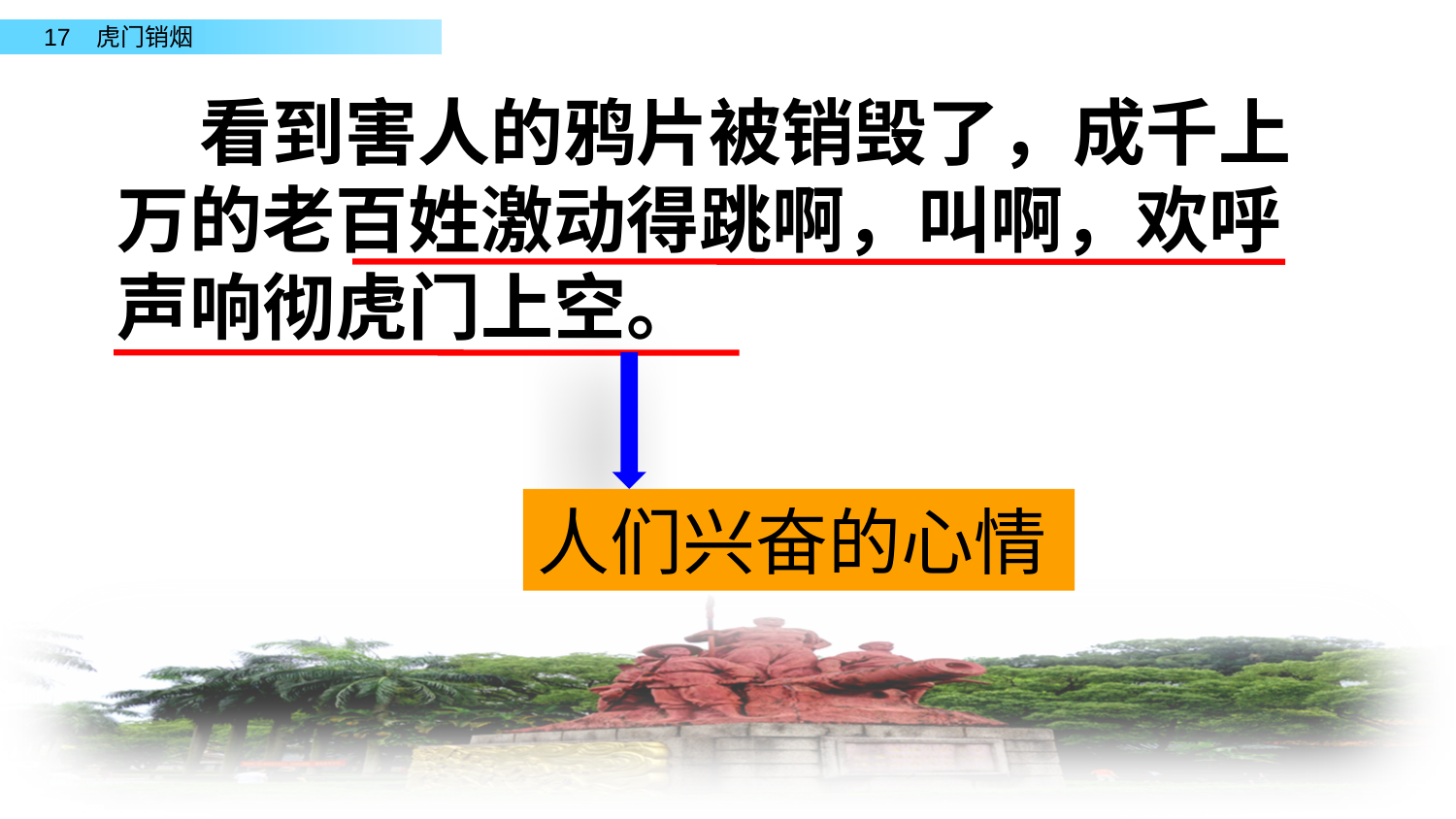

看到害人的鸦片被销毁了，成千上万的老百姓激动得跳啊，叫啊，欢呼声响彻虎门上空。

人们兴奋的心情